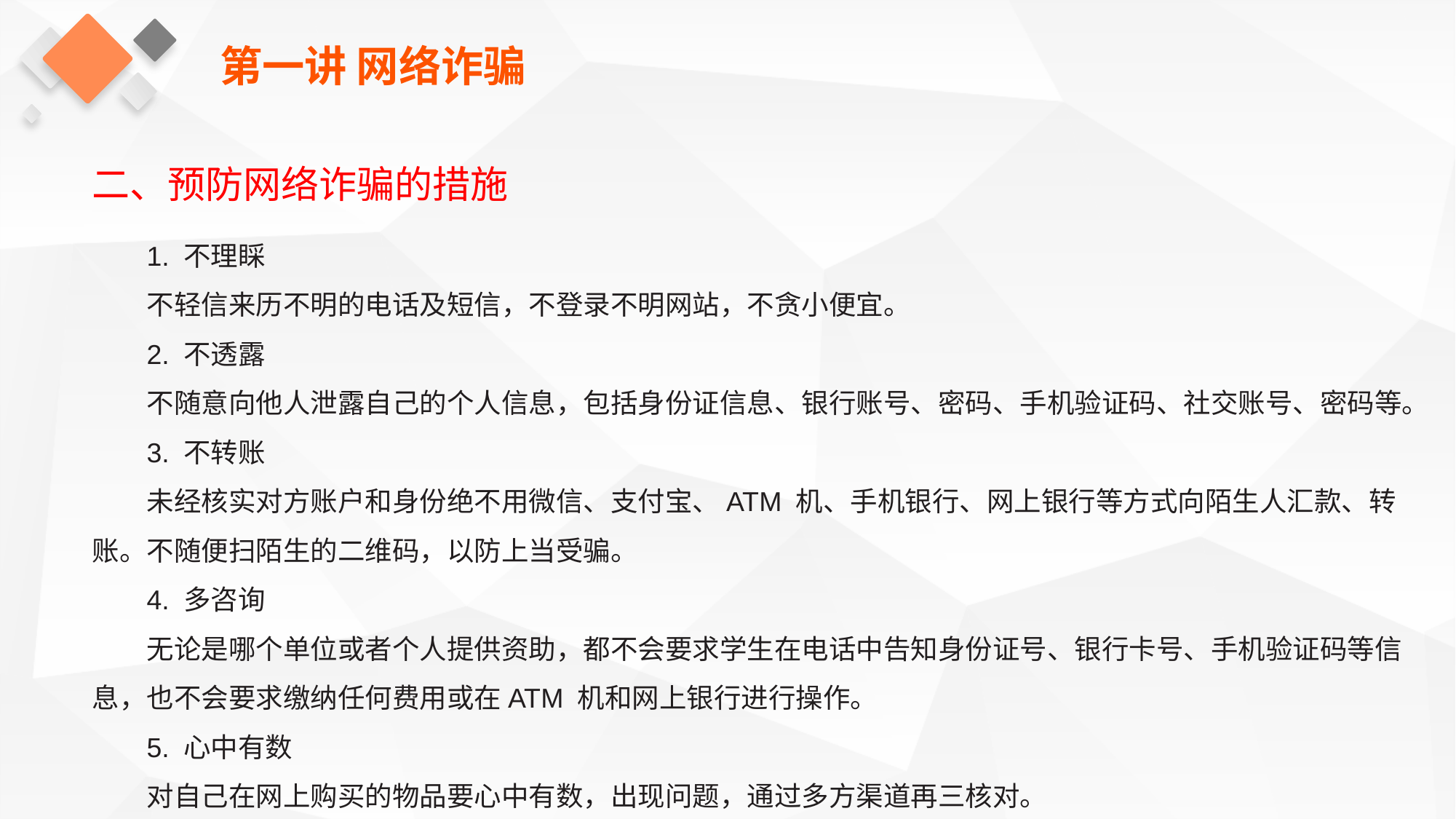

第一讲 网络诈骗
二、预防网络诈骗的措施
1. 不理睬
不轻信来历不明的电话及短信，不登录不明网站，不贪小便宜。
2. 不透露
不随意向他人泄露自己的个人信息，包括身份证信息、银行账号、密码、手机验证码、社交账号、密码等。
3. 不转账
未经核实对方账户和身份绝不用微信、支付宝、ATM 机、手机银行、网上银行等方式向陌生人汇款、转账。不随便扫陌生的二维码，以防上当受骗。
4. 多咨询
无论是哪个单位或者个人提供资助，都不会要求学生在电话中告知身份证号、银行卡号、手机验证码等信息，也不会要求缴纳任何费用或在ATM 机和网上银行进行操作。
5. 心中有数
对自己在网上购买的物品要心中有数，出现问题，通过多方渠道再三核对。